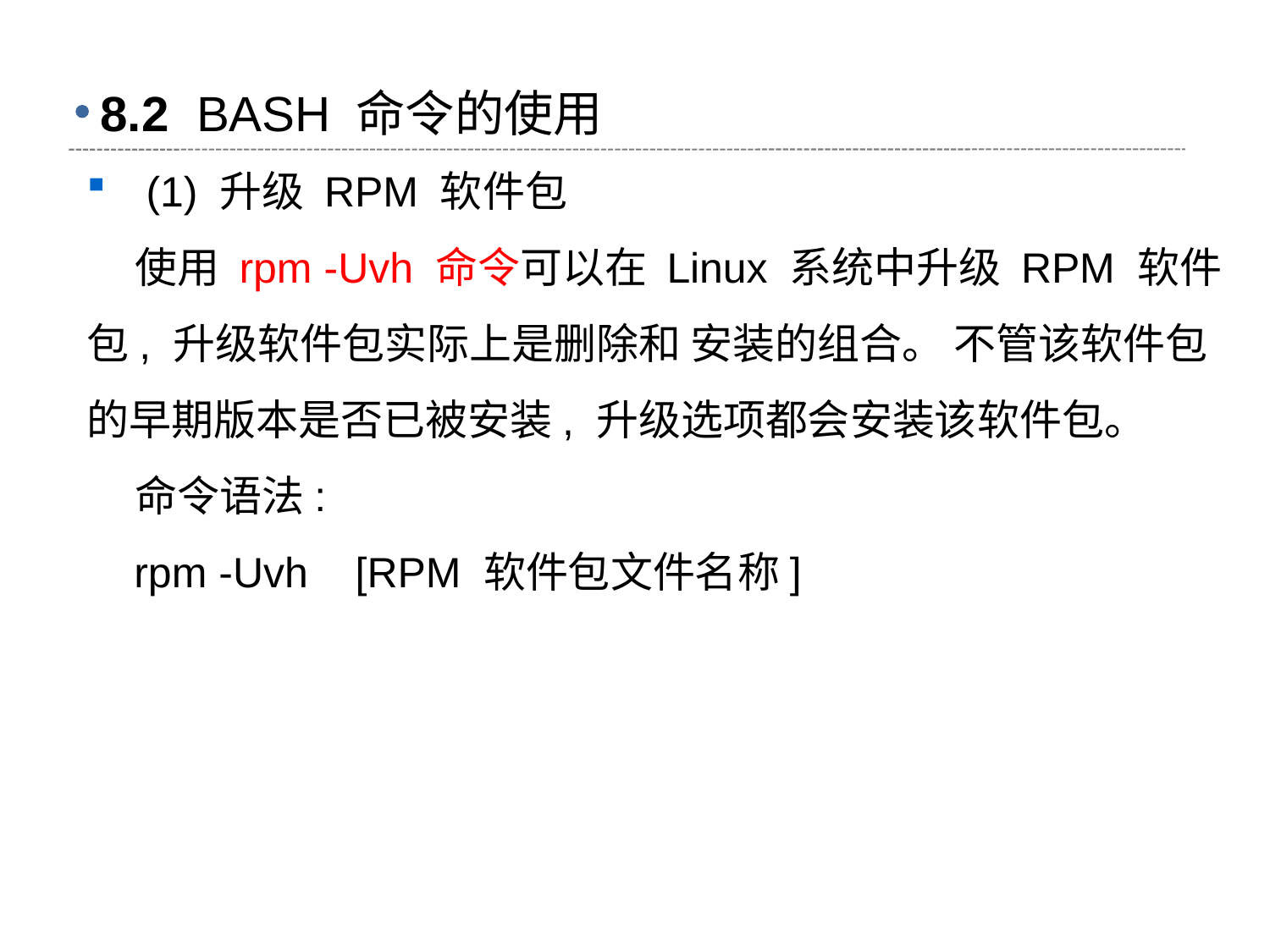

# 8.2  BASH 命令的使用

 (1) 升级 RPM 软件包
    使用 rpm -Uvh 命令可以在 Linux 系统中升级 RPM 软件包, 升级软件包实际上是删除和 安装的组合。 不管该软件包的早期版本是否已被安装, 升级选项都会安装该软件包。
    命令语法:
    rpm -Uvh    [RPM 软件包文件名称]